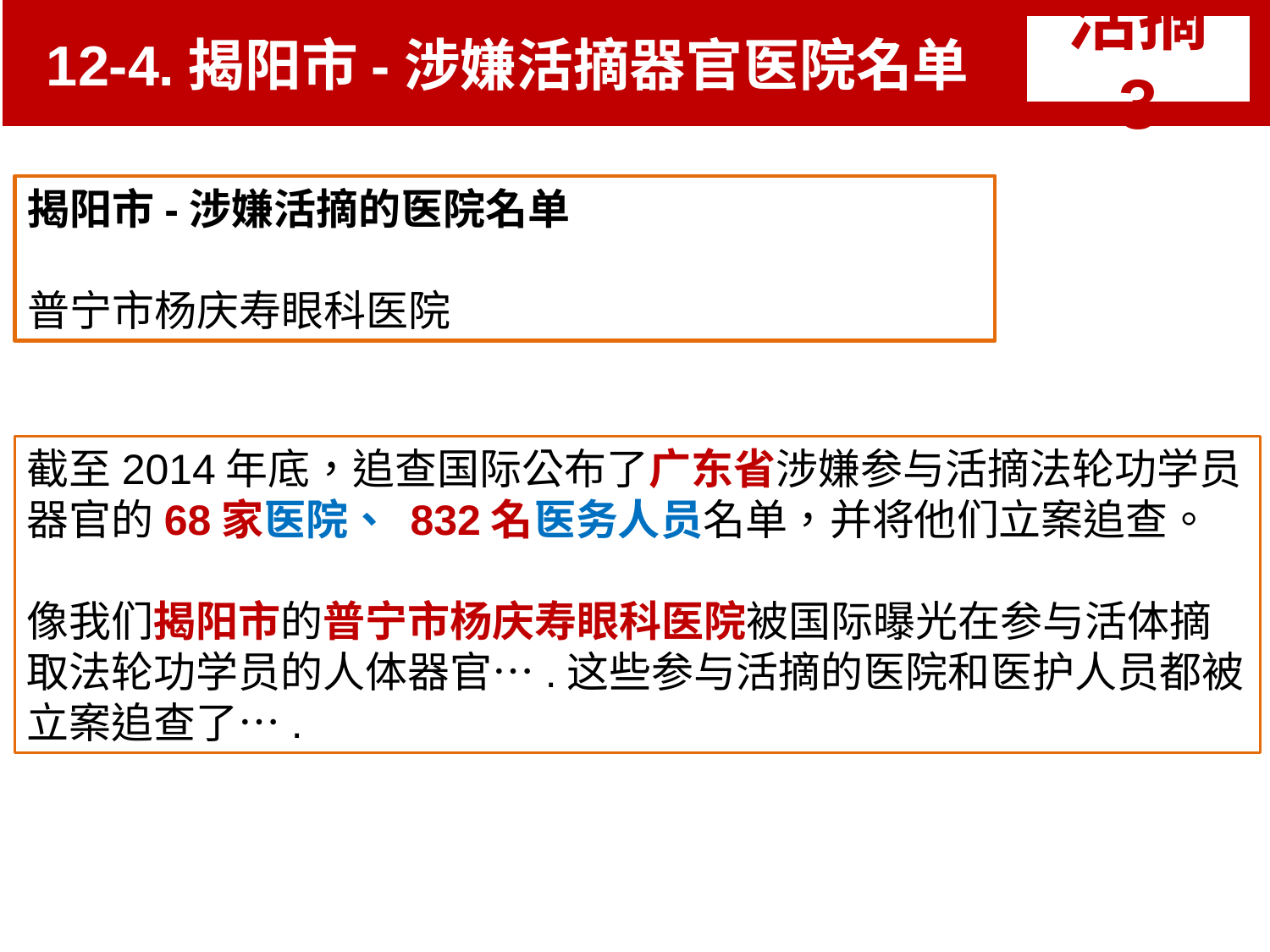

12-4.揭阳市-涉嫌活摘器官医院名单
活摘 3
揭阳市-涉嫌活摘的医院名单

普宁市杨庆寿眼科医院
截至2014年底，追查国际公布了广东省涉嫌参与活摘法轮功学员器官的68家医院、 832名医务人员名单，并将他们立案追查。

像我们揭阳市的普宁市杨庆寿眼科医院被国际曝光在参与活体摘取法轮功学员的人体器官….这些参与活摘的医院和医护人员都被立案追查了….